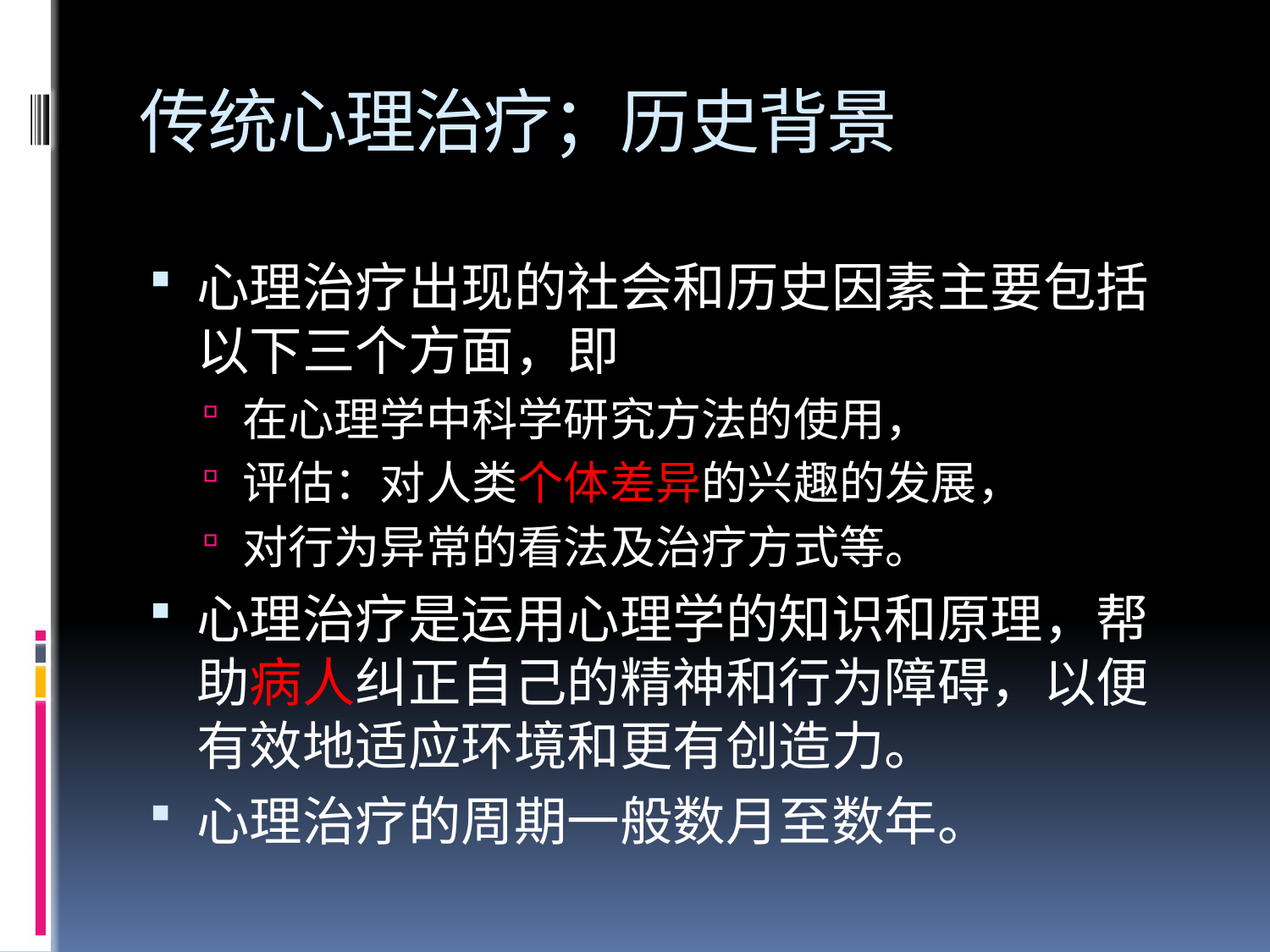

# 传统心理治疗；历史背景
心理治疗出现的社会和历史因素主要包括以下三个方面，即
在心理学中科学研究方法的使用，
评估：对人类个体差异的兴趣的发展，
对行为异常的看法及治疗方式等。
心理治疗是运用心理学的知识和原理，帮助病人纠正自己的精神和行为障碍，以便有效地适应环境和更有创造力。
心理治疗的周期一般数月至数年。